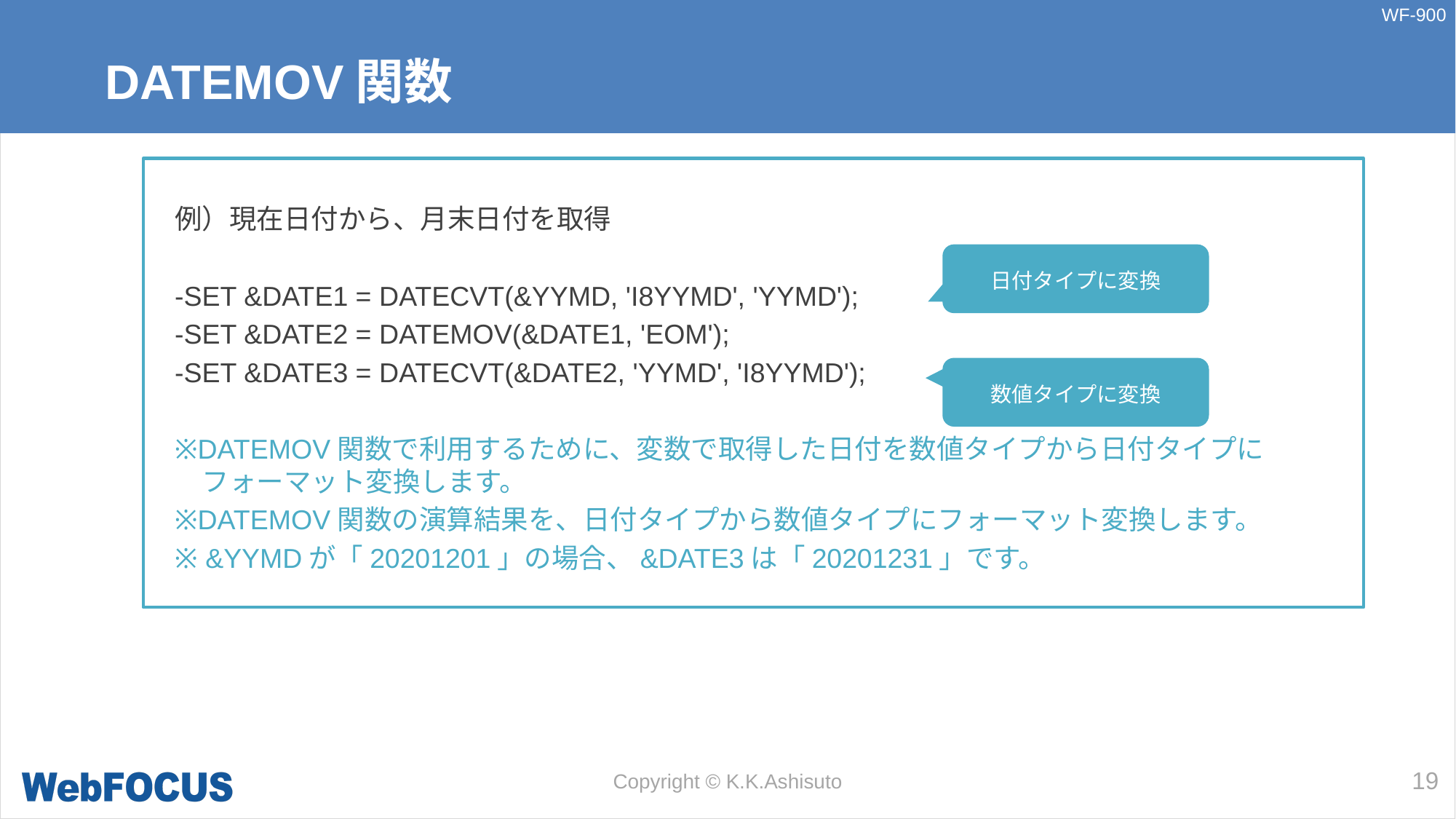

# DATEMOV関数

例）現在日付から、月末日付を取得

-SET &DATE1 = DATECVT(&YYMD, 'I8YYMD', 'YYMD');
-SET &DATE2 = DATEMOV(&DATE1, 'EOM');
-SET &DATE3 = DATECVT(&DATE2, 'YYMD', 'I8YYMD');

※DATEMOV関数で利用するために、変数で取得した日付を数値タイプから日付タイプに
　フォーマット変換します。
※DATEMOV関数の演算結果を、日付タイプから数値タイプにフォーマット変換します。
※ &YYMDが「20201201」の場合、&DATE3は「20201231」です。

日付タイプに変換
数値タイプに変換